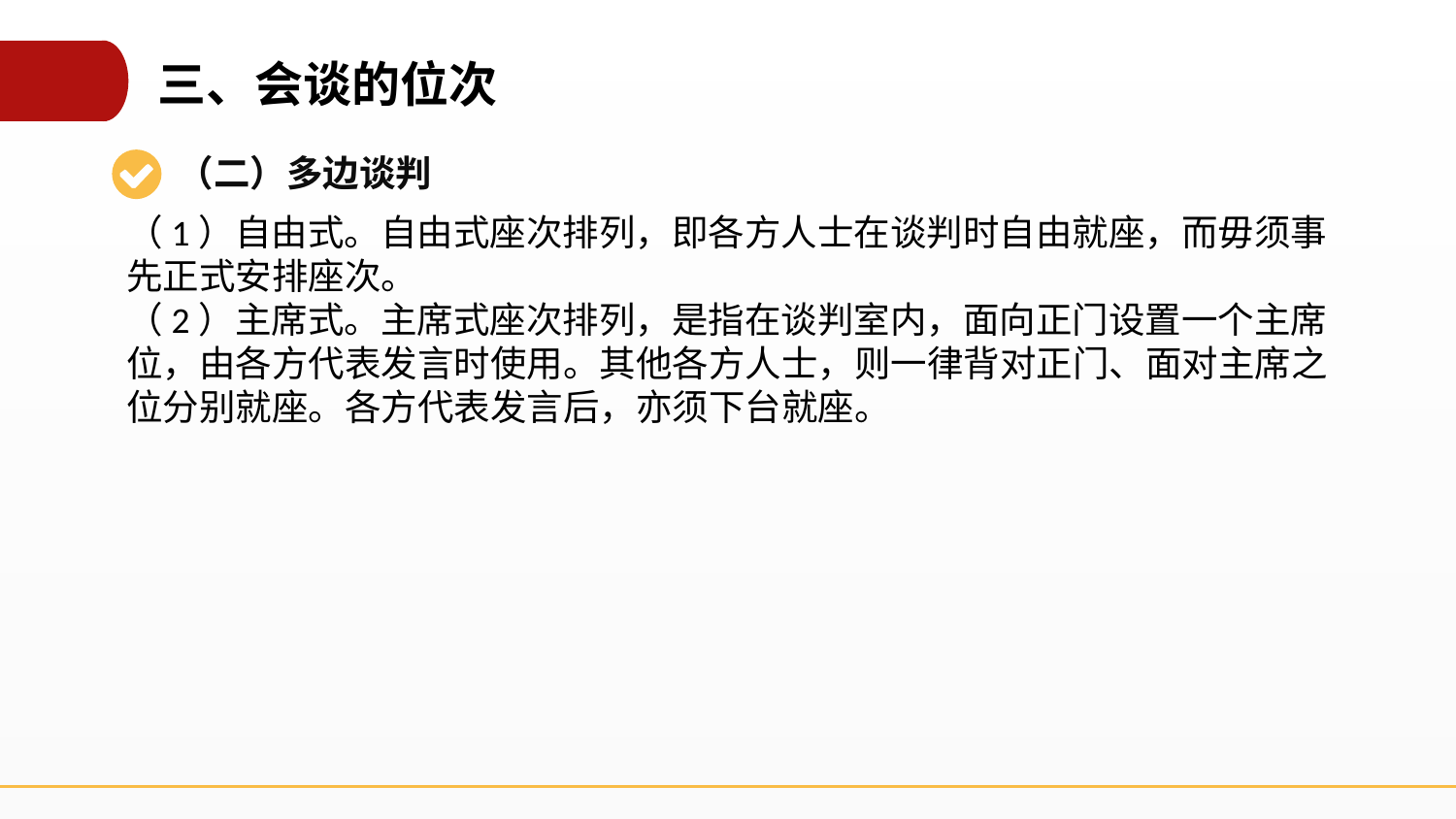

三、会谈的位次

（二）多边谈判
（1）自由式。自由式座次排列，即各方人士在谈判时自由就座，而毋须事先正式安排座次。
（2）主席式。主席式座次排列，是指在谈判室内，面向正门设置一个主席位，由各方代表发言时使用。其他各方人士，则一律背对正门、面对主席之位分别就座。各方代表发言后，亦须下台就座。